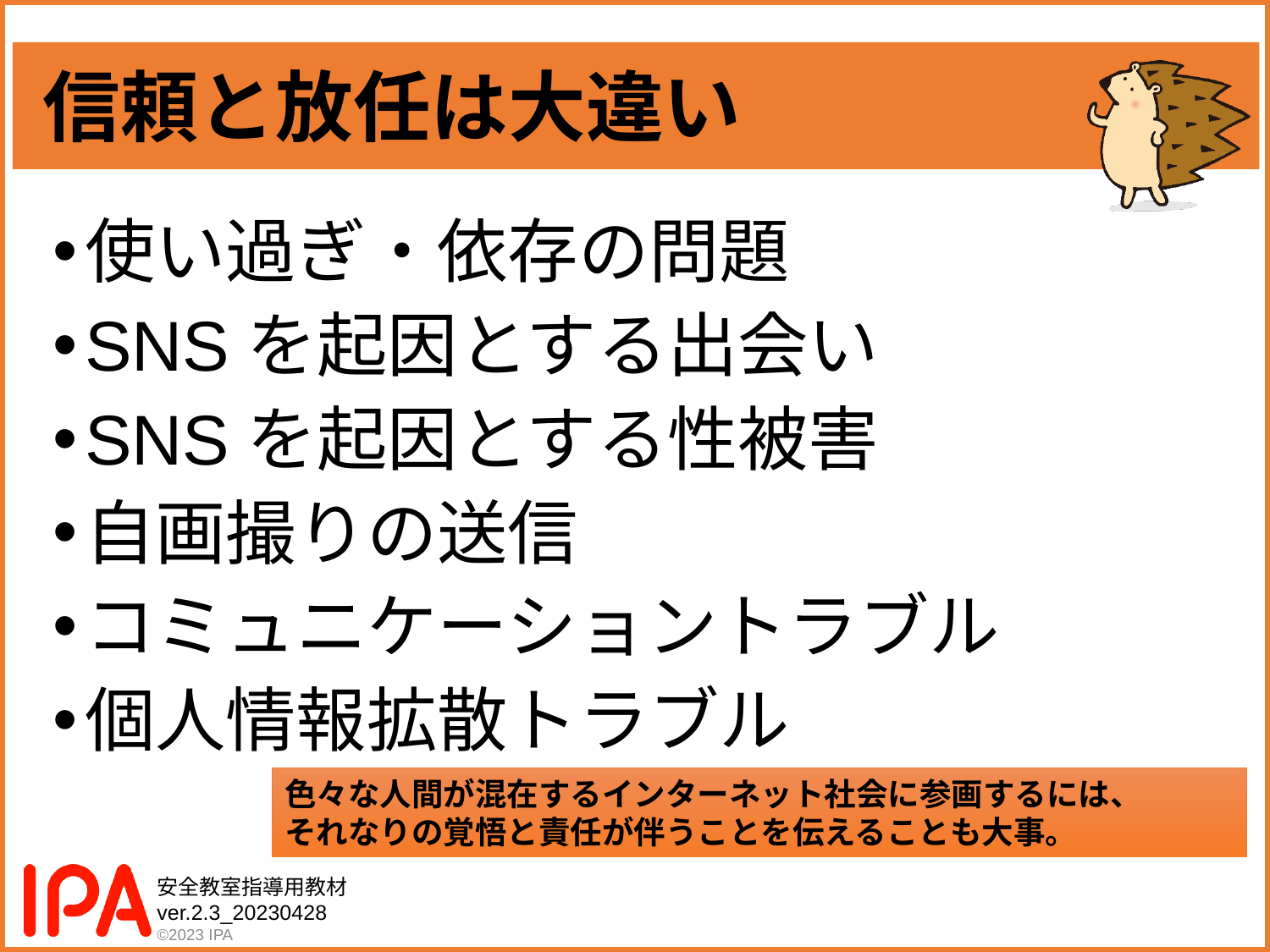

信頼と放任は大違い
使い過ぎ・依存の問題
SNSを起因とする出会い
SNSを起因とする性被害
自画撮りの送信
コミュニケーショントラブル
個人情報拡散トラブル

色々な人間が混在するインターネット社会に参画するには、
それなりの覚悟と責任が伴うことを伝えることも大事。